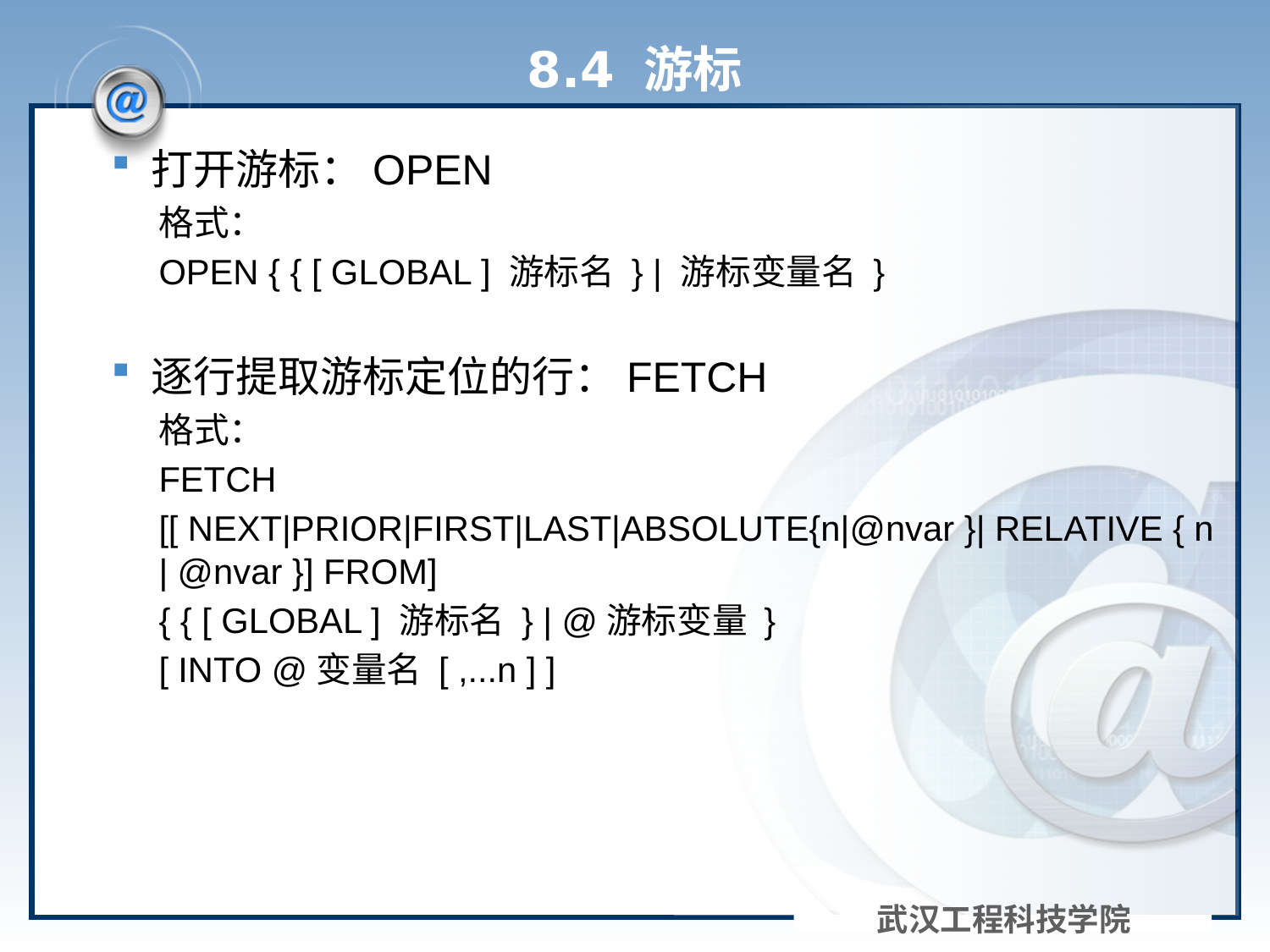

# 8.4 游标
打开游标：OPEN
格式：
OPEN { { [ GLOBAL ] 游标名 } | 游标变量名 }

逐行提取游标定位的行：FETCH
格式：
FETCH
[[ NEXT|PRIOR|FIRST|LAST|ABSOLUTE{n|@nvar }| RELATIVE { n | @nvar }] FROM]
{ { [ GLOBAL ] 游标名 } | @游标变量 }
[ INTO @变量名 [ ,...n ] ]

武汉工程科技学院